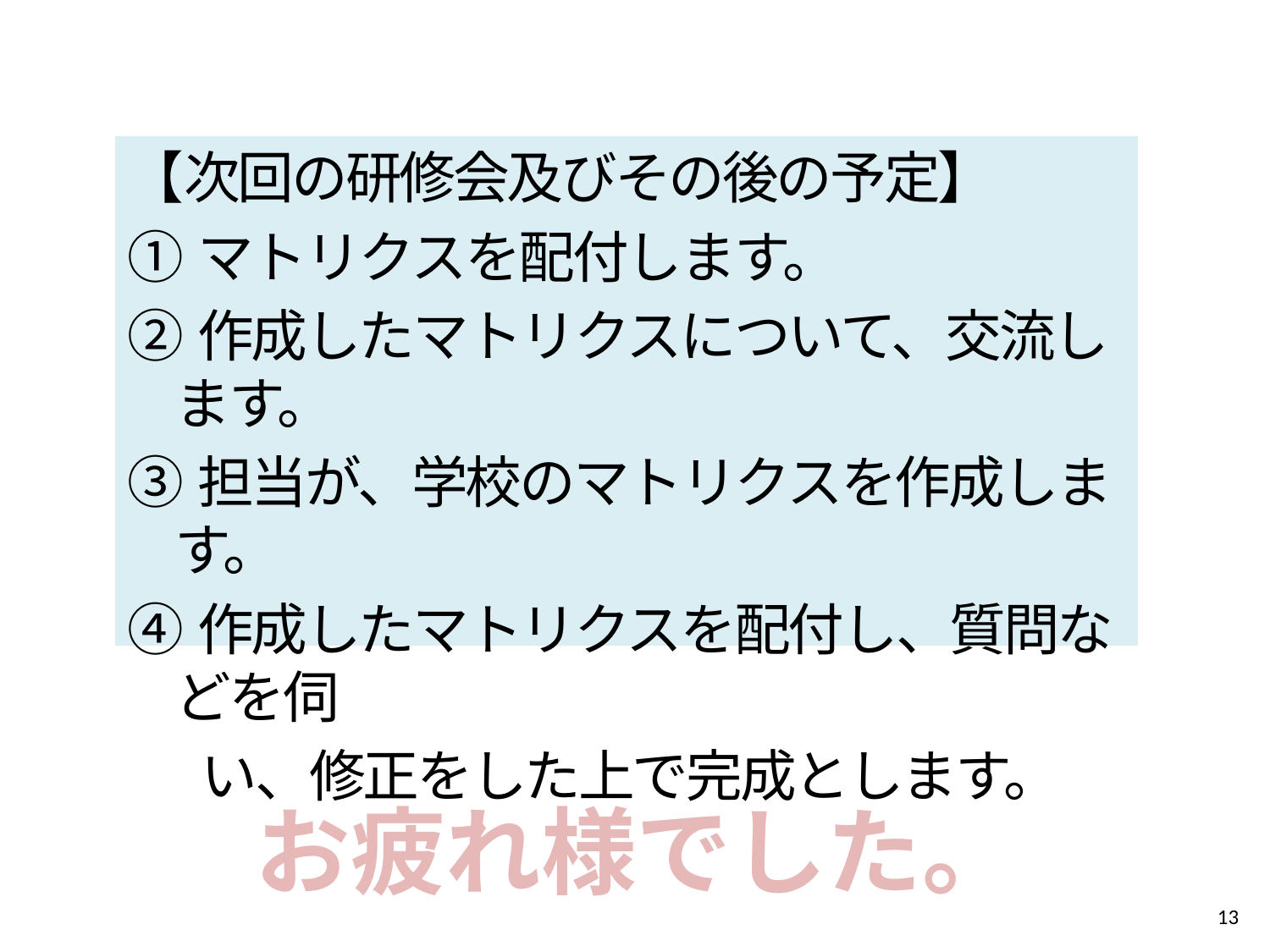

【次回の研修会及びその後の予定】
①マトリクスを配付します。
②作成したマトリクスについて、交流します。
③担当が、学校のマトリクスを作成します。
④作成したマトリクスを配付し、質問などを伺
　  い、修正をした上で完成とします。

お疲れ様でした。
13